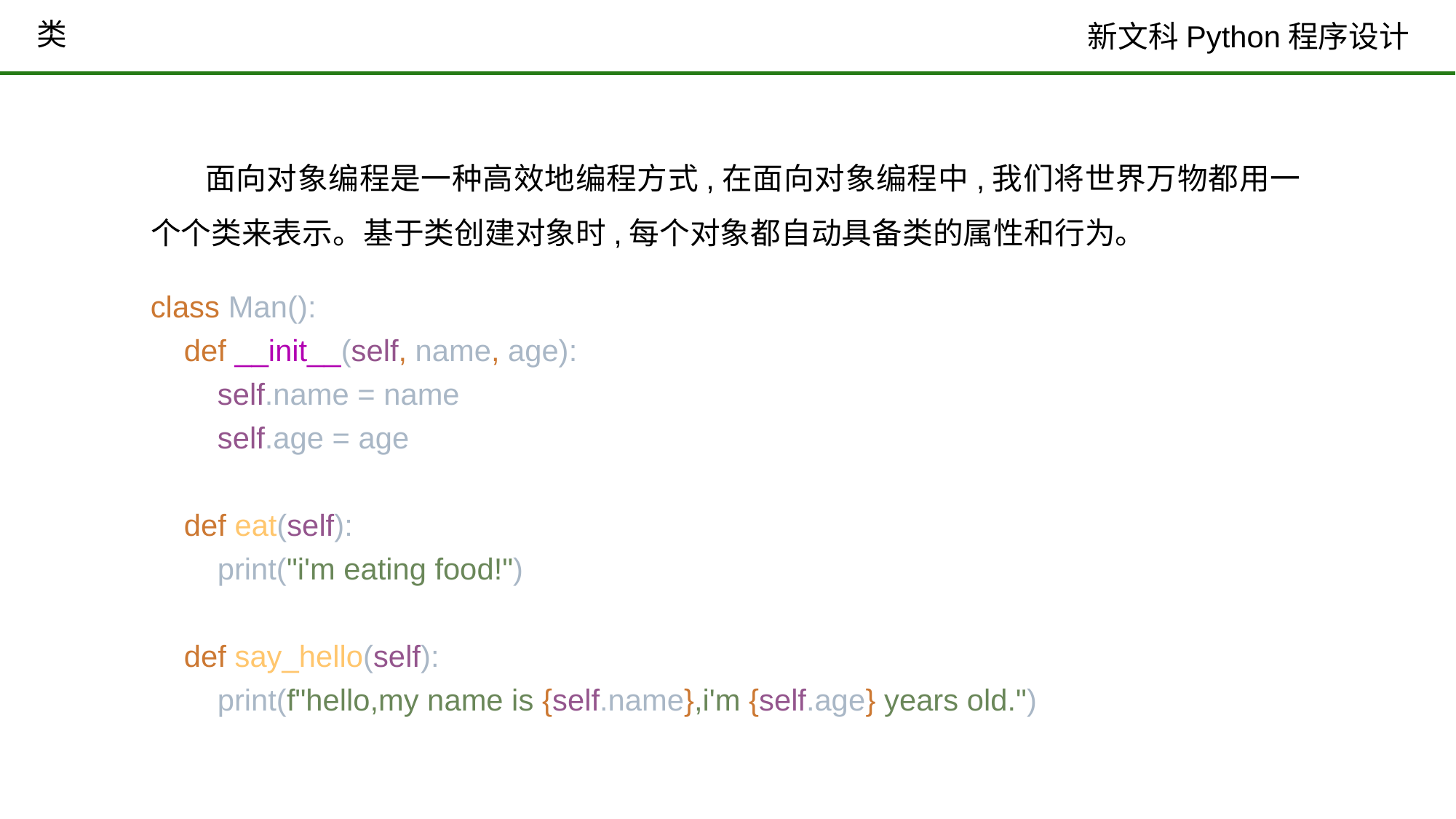

# 类
面向对象编程是一种高效地编程方式,在面向对象编程中,我们将世界万物都用一个个类来表示。基于类创建对象时,每个对象都自动具备类的属性和行为。
class Man():
    def __init__(self, name, age):
        self.name = name
        self.age = age
    def eat(self):
        print("i'm eating food!")
    def say_hello(self):
        print(f"hello,my name is {self.name},i'm {self.age} years old.")